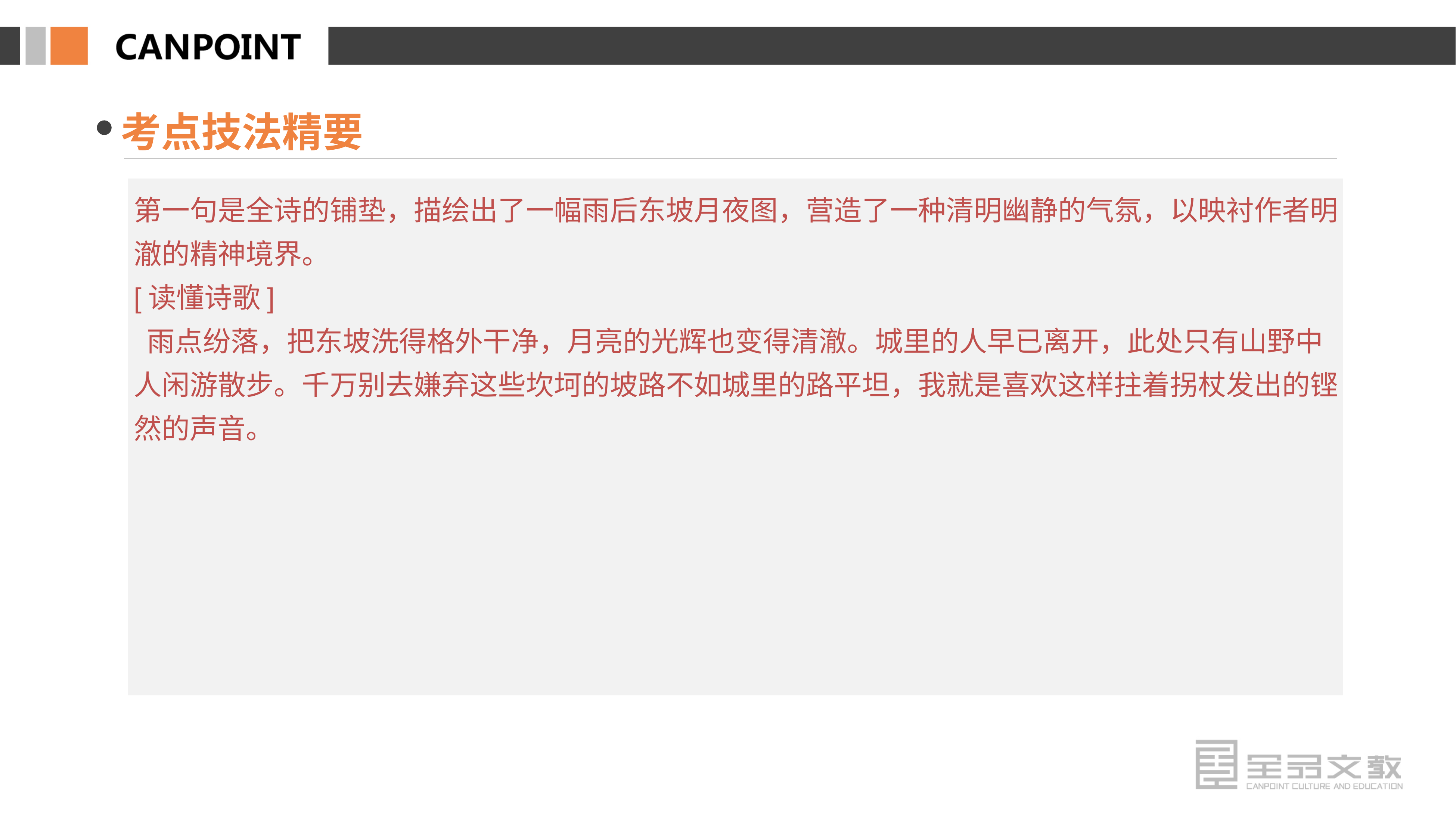

考点技法精要

第一句是全诗的铺垫，描绘出了一幅雨后东坡月夜图，营造了一种清明幽静的气氛，以映衬作者明澈的精神境界。
[读懂诗歌]
 雨点纷落，把东坡洗得格外干净，月亮的光辉也变得清澈。城里的人早已离开，此处只有山野中人闲游散步。千万别去嫌弃这些坎坷的坡路不如城里的路平坦，我就是喜欢这样拄着拐杖发出的铿然的声音。